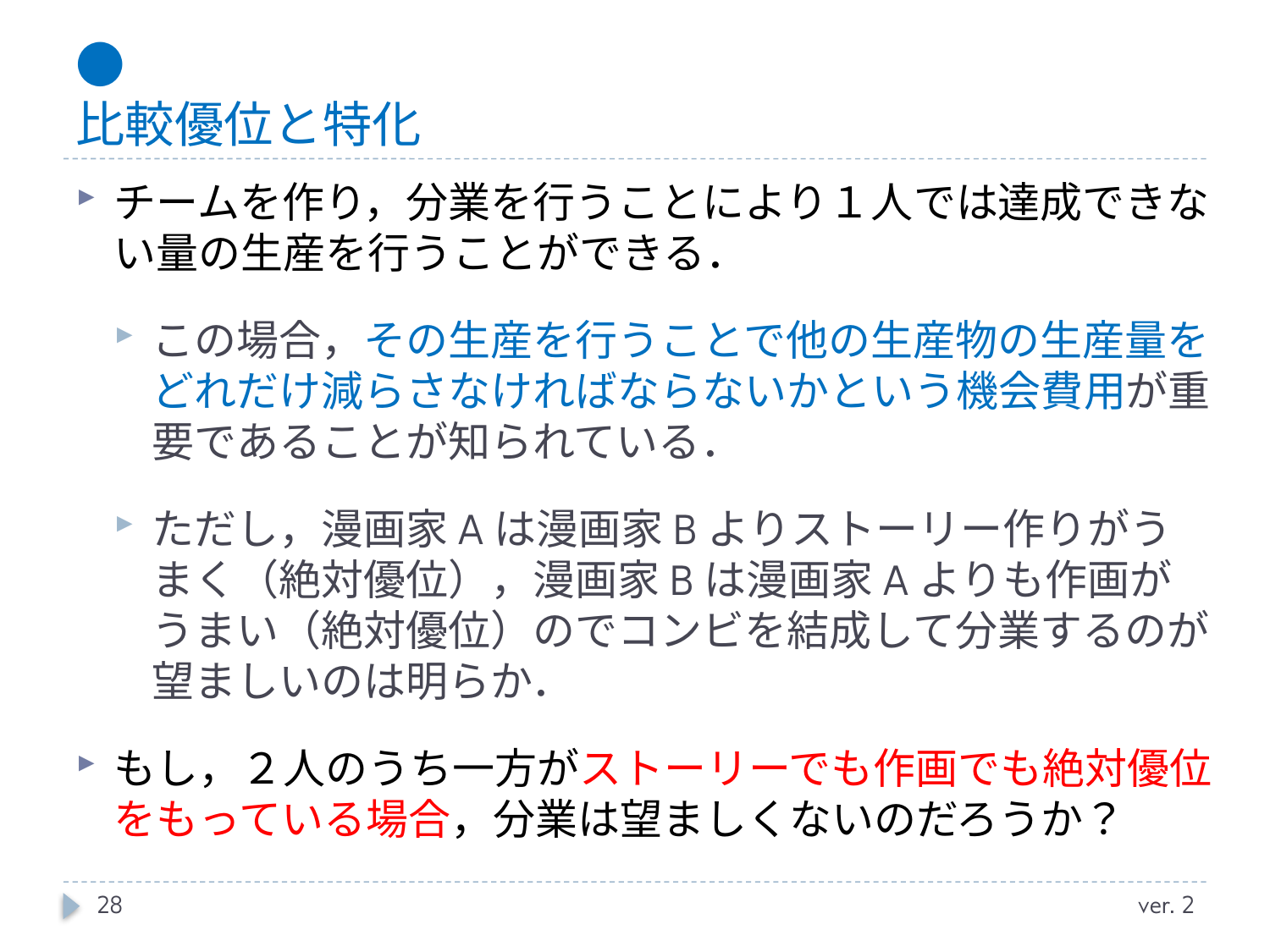

# ● 比較優位と特化
チームを作り，分業を行うことにより１人では達成できない量の生産を行うことができる．

この場合，その生産を行うことで他の生産物の生産量をどれだけ減らさなければならないかという機会費用が重要であることが知られている．

ただし，漫画家Aは漫画家Bよりストーリー作りがうまく（絶対優位），漫画家Bは漫画家Aよりも作画がうまい（絶対優位）のでコンビを結成して分業するのが望ましいのは明らか．

もし，２人のうち一方がストーリーでも作画でも絶対優位をもっている場合，分業は望ましくないのだろうか？
28
ver. 2